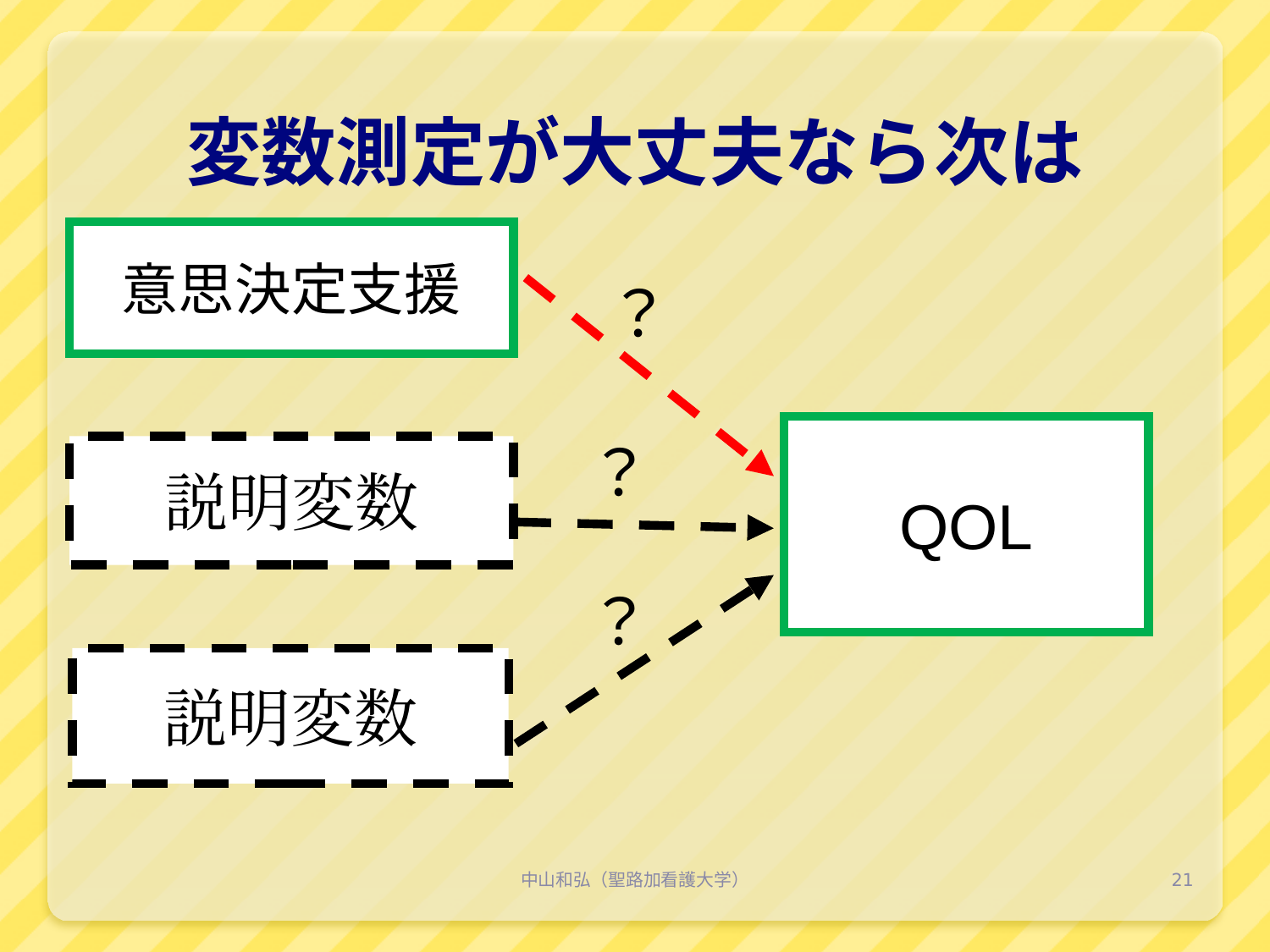

# 変数測定が大丈夫なら次は
意思決定支援

QOL
説明変数

説明変数
？
？
？
中山和弘（聖路加看護大学）
21